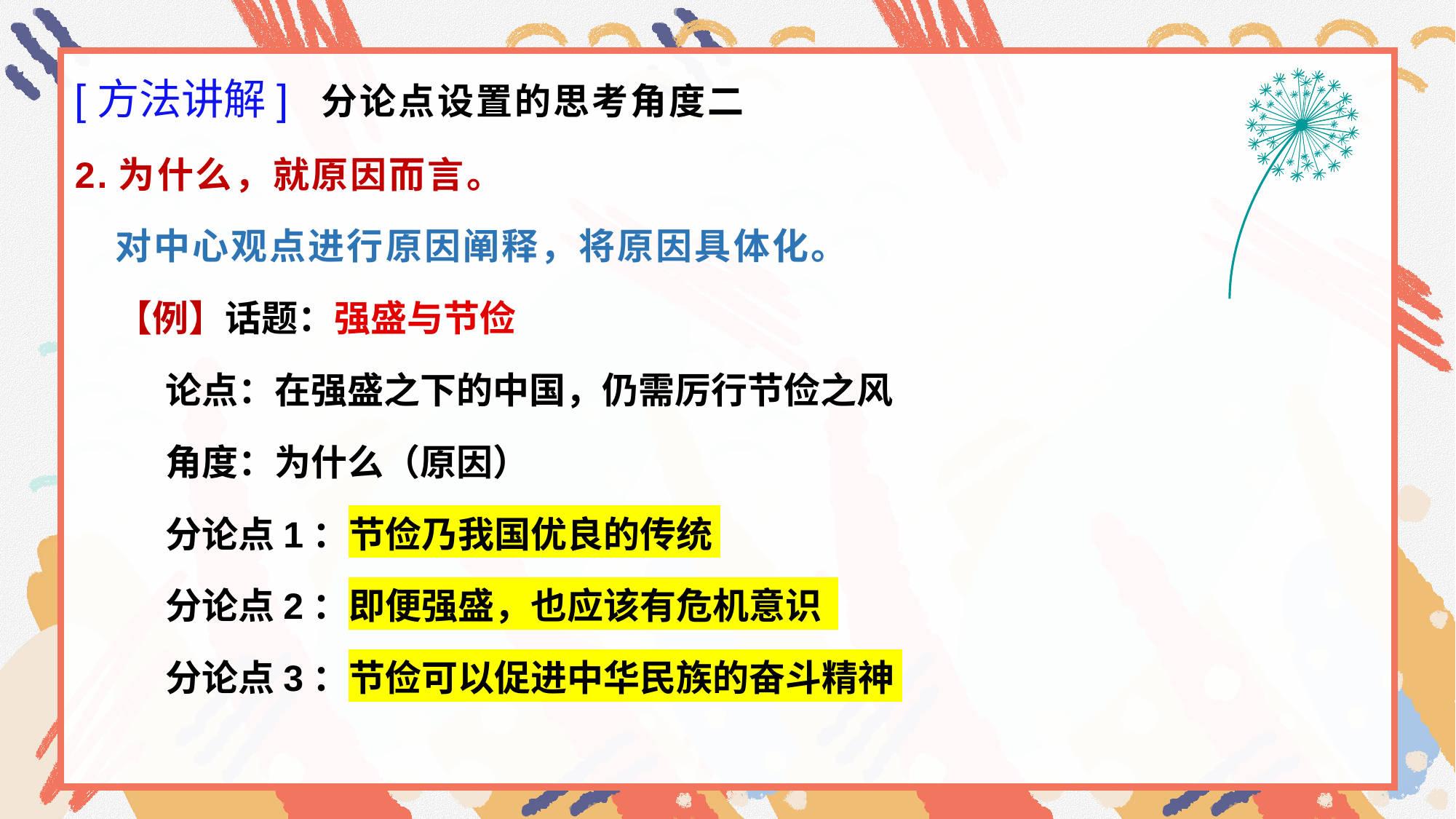

[方法讲解]  分论点设置的思考角度二
2.为什么，就原因而言。
   对中心观点进行原因阐释，将原因具体化。
    【例】话题：强盛与节俭
          论点：在强盛之下的中国，仍需厉行节俭之风
          角度：为什么（原因）
          分论点1：节俭乃我国优良的传统
          分论点2：即便强盛，也应该有危机意识
          分论点3：节俭可以促进中华民族的奋斗精神